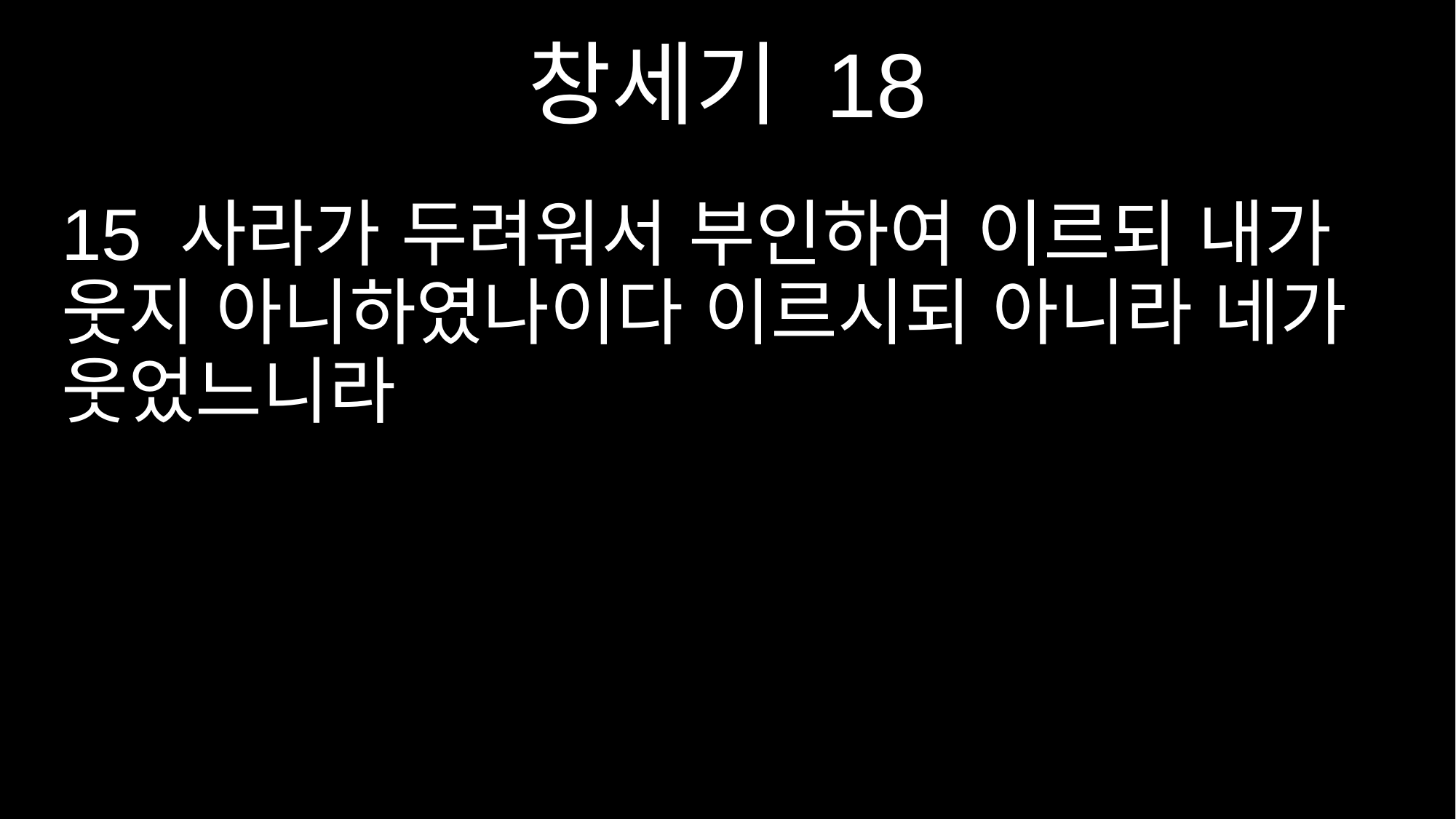

창세기 18
15 사라가 두려워서 부인하여 이르되 내가 웃지 아니하였나이다 이르시되 아니라 네가 웃었느니라